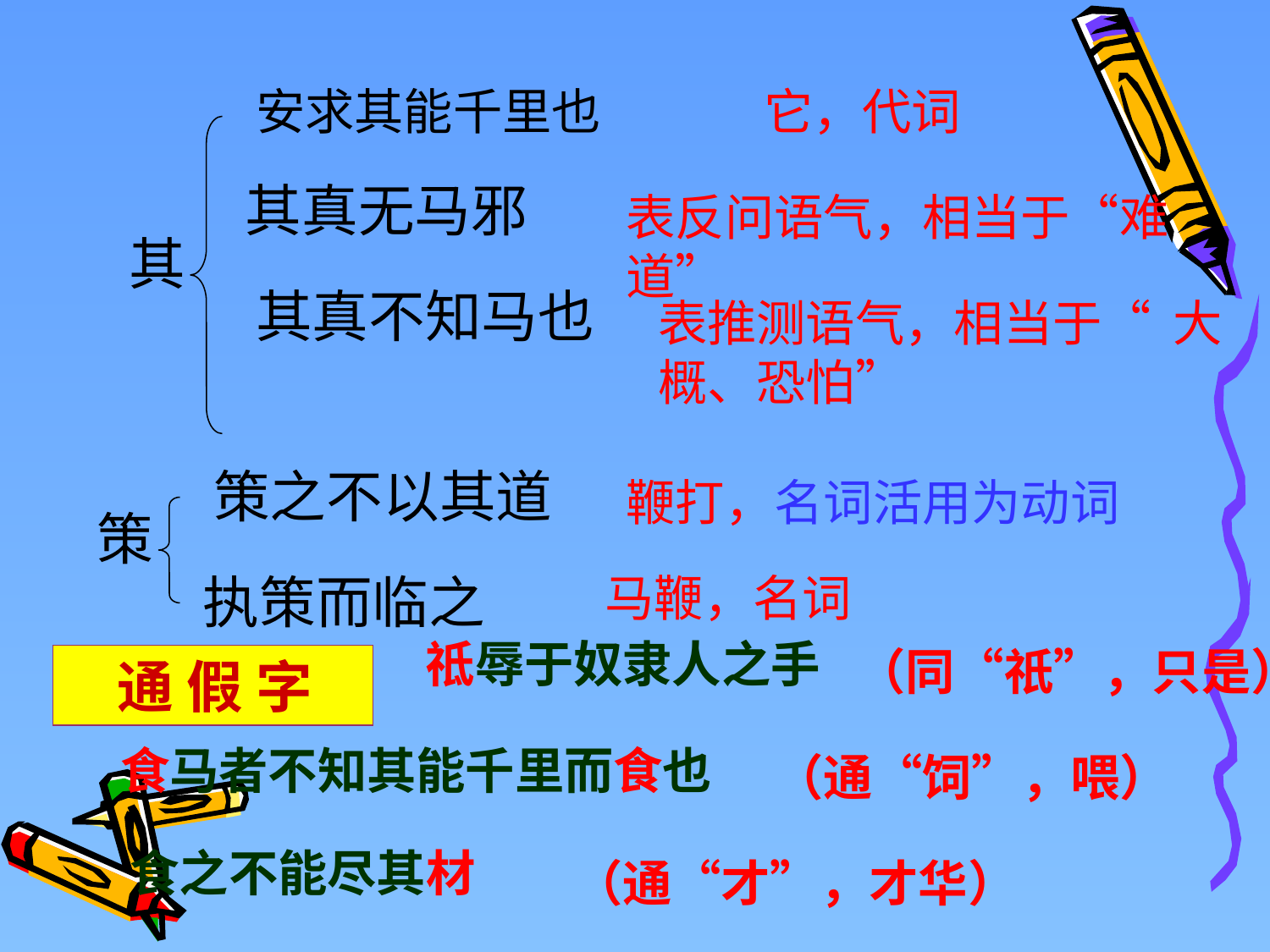

安求其能千里也
它，代词

其真无马邪
表反问语气，相当于“难道”
其
其真不知马也
表推测语气，相当于“  大概、恐怕”
策之不以其道
鞭打，名词活用为动词
策

执策而临之
马鞭，名词
祗辱于奴隶人之手
（同“祇”，只是）
   通 假 字
食马者不知其能千里而食也
（通“饲”，喂）
食之不能尽其材
（通“才”，才华）